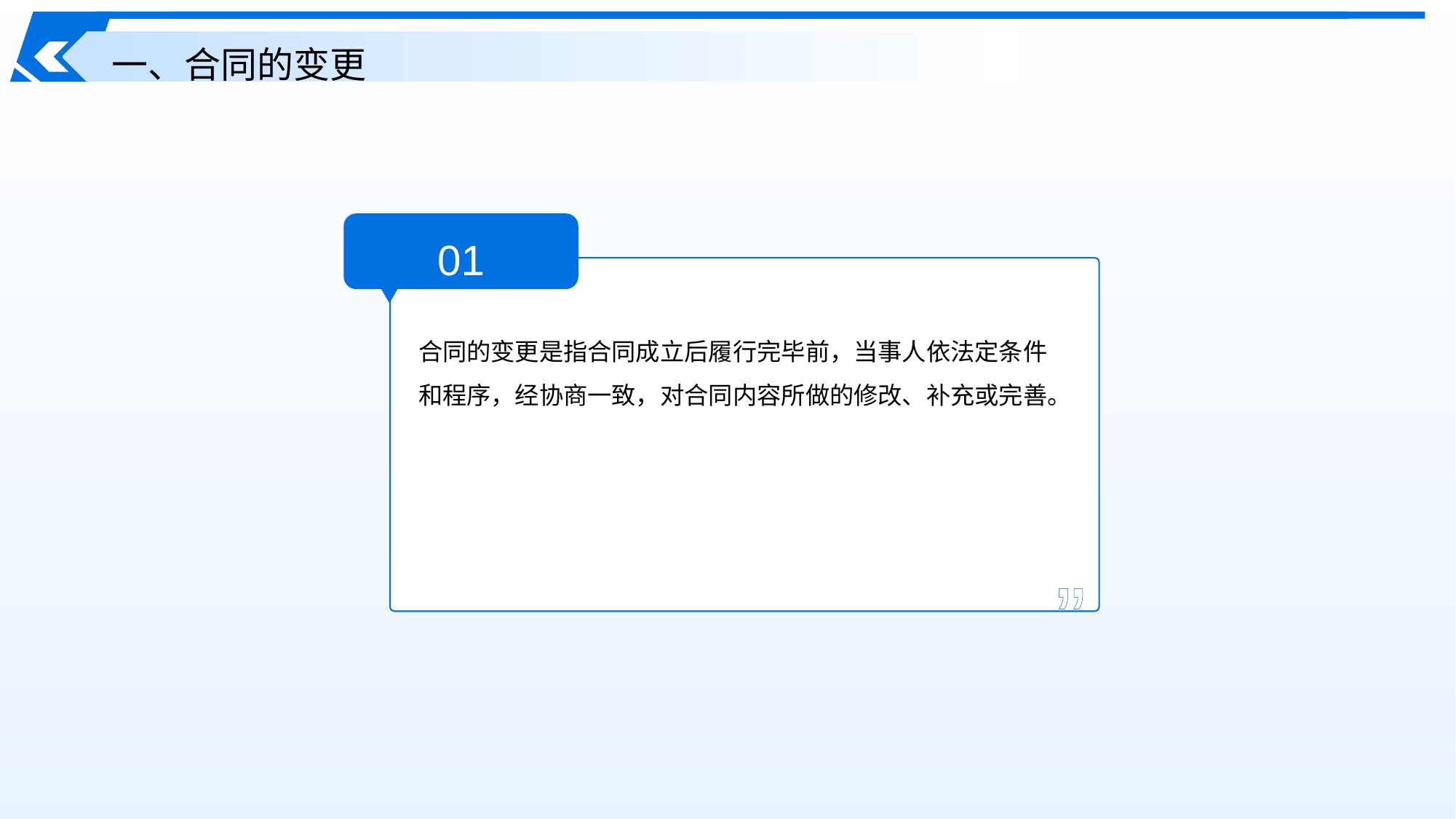

一、合同的变更

01

合同的变更是指合同成立后履行完毕前，当事人依法定条件和程序，经协商一致，对合同内容所做的修改、补充或完善。
”